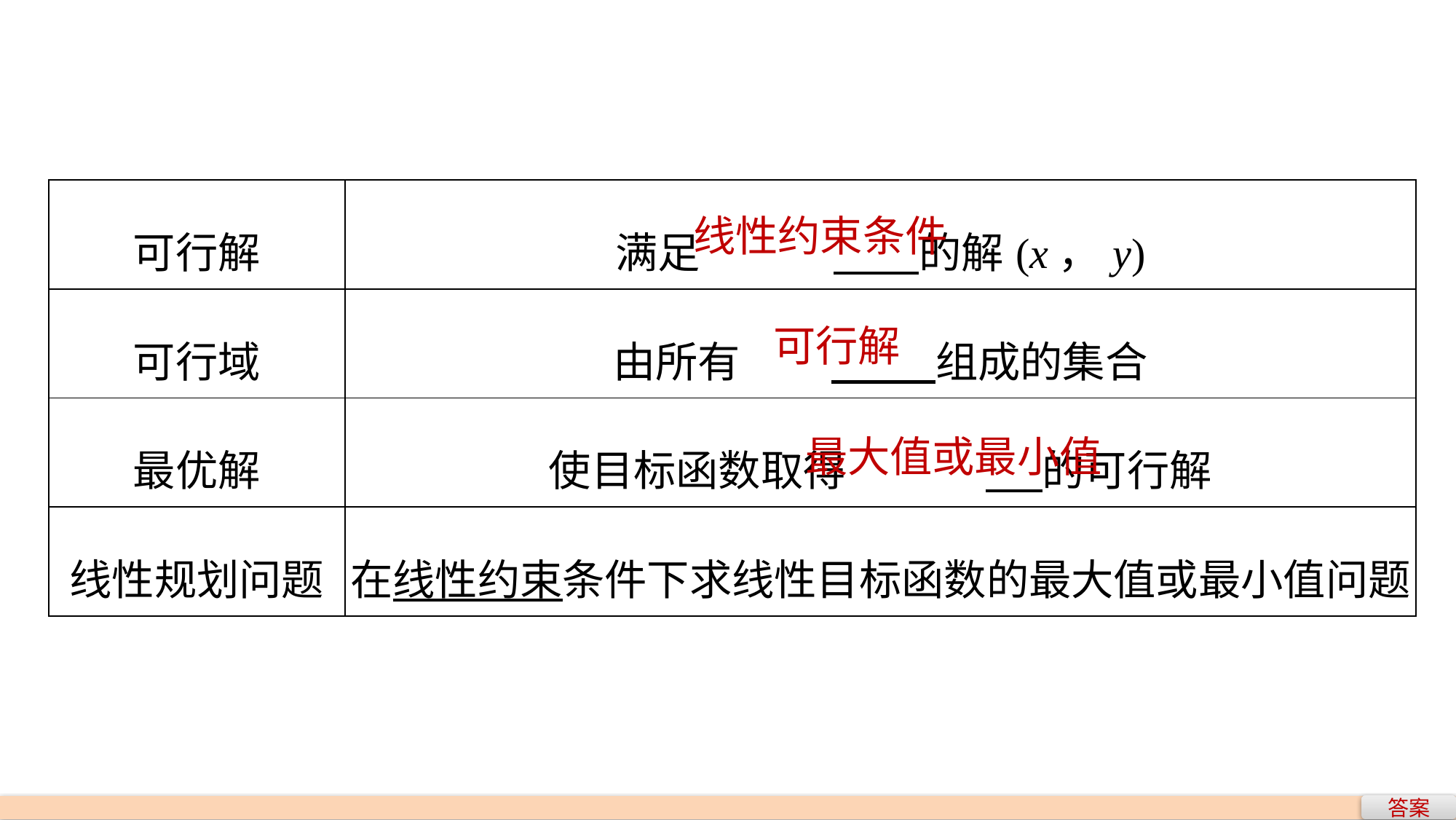

| 可行解 | 满足 的解(x，y) |
| --- | --- |
| 可行域 | 由所有 组成的集合 |
| 最优解 | 使目标函数取得 的可行解 |
| 线性规划问题 | 在线性约束条件下求线性目标函数的最大值或最小值问题 |
线性约束条件
可行解
最大值或最小值
答案